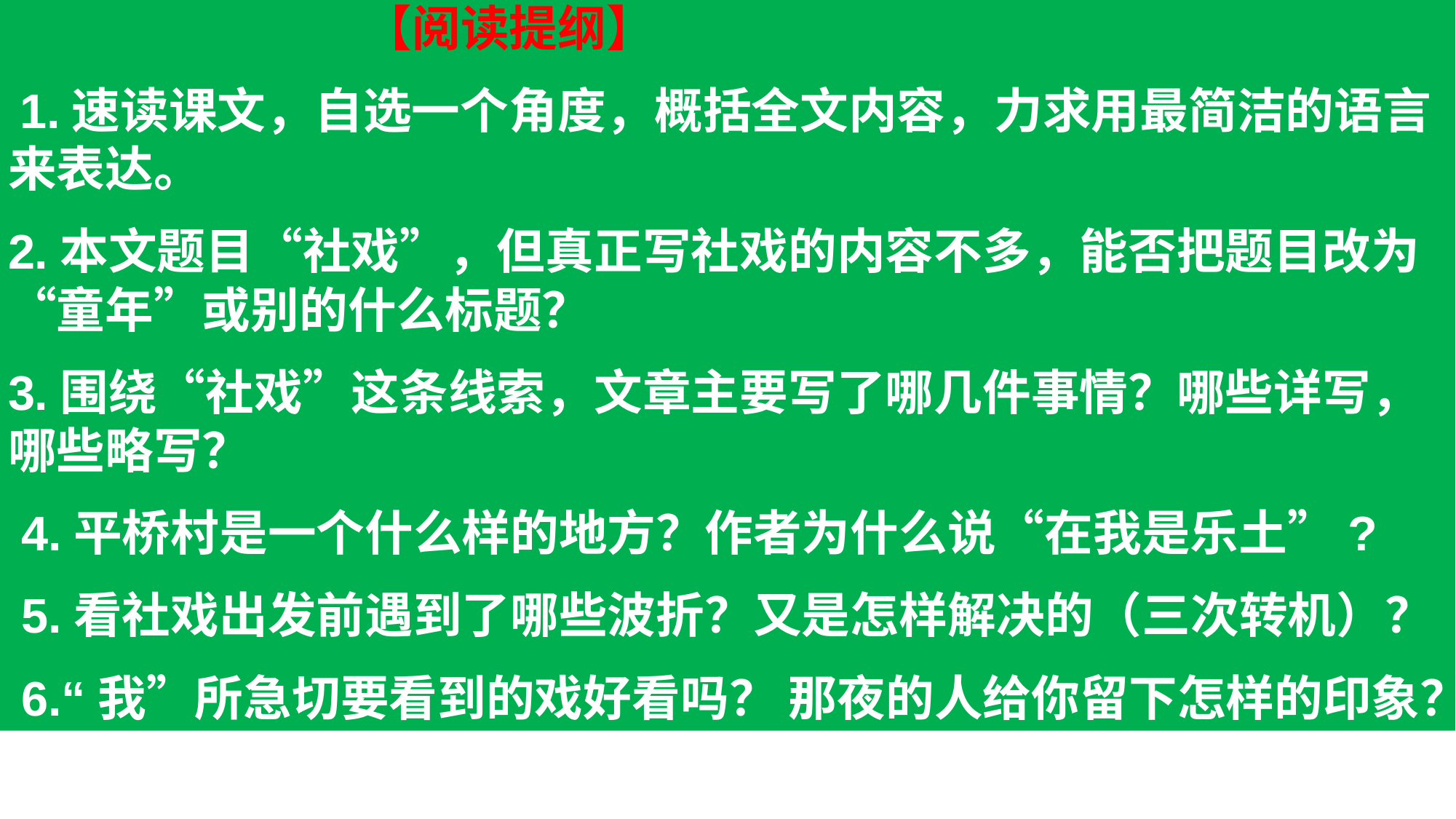

【阅读提纲】
 1.速读课文，自选一个角度，概括全文内容，力求用最简洁的语言来表达。
2.本文题目“社戏”，但真正写社戏的内容不多，能否把题目改为“童年”或别的什么标题？
3.围绕“社戏”这条线索，文章主要写了哪几件事情？哪些详写，哪些略写？
 4.平桥村是一个什么样的地方？作者为什么说“在我是乐土”?
 5.看社戏出发前遇到了哪些波折？又是怎样解决的（三次转机）？
 6.“我”所急切要看到的戏好看吗？ 那夜的人给你留下怎样的印象？